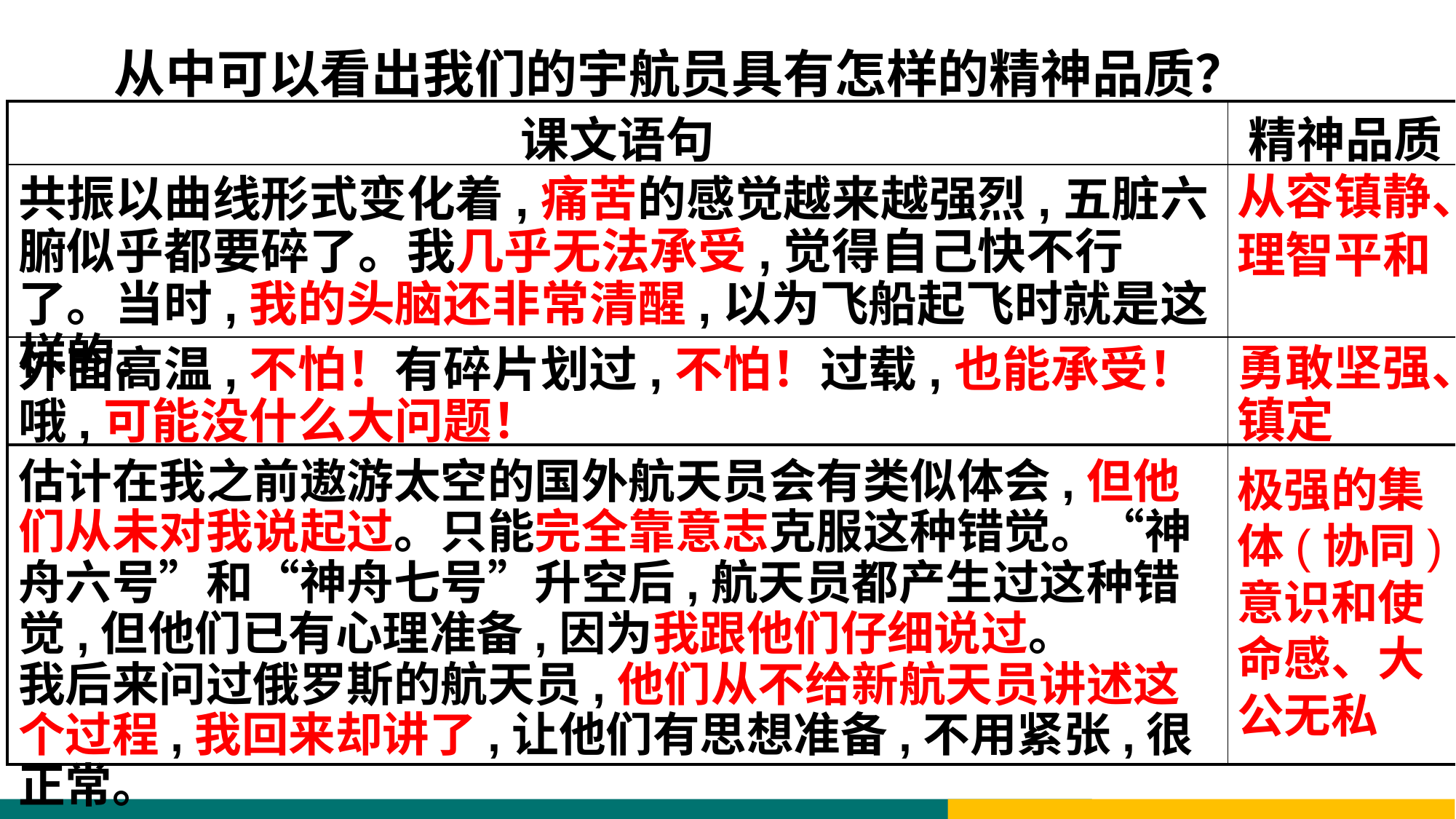

从中可以看出我们的宇航员具有怎样的精神品质？
| 课文语句 | 精神品质 |
| --- | --- |
|  |  |
|  |  |
|  |  |
从容镇静、理智平和
共振以曲线形式变化着,痛苦的感觉越来越强烈,五脏六腑似乎都要碎了。我几乎无法承受,觉得自己快不行了。当时,我的头脑还非常清醒,以为飞船起飞时就是这样的。
勇敢坚强、镇定
外面高温,不怕！有碎片划过,不怕！过载,也能承受！哦,可能没什么大问题！
估计在我之前遨游太空的国外航天员会有类似体会,但他们从未对我说起过。只能完全靠意志克服这种错觉。“神舟六号”和“神舟七号”升空后,航天员都产生过这种错觉,但他们已有心理准备,因为我跟他们仔细说过。
我后来问过俄罗斯的航天员,他们从不给新航天员讲述这个过程,我回来却讲了,让他们有思想准备,不用紧张,很正常。
极强的集体(协同)意识和使命感、大公无私